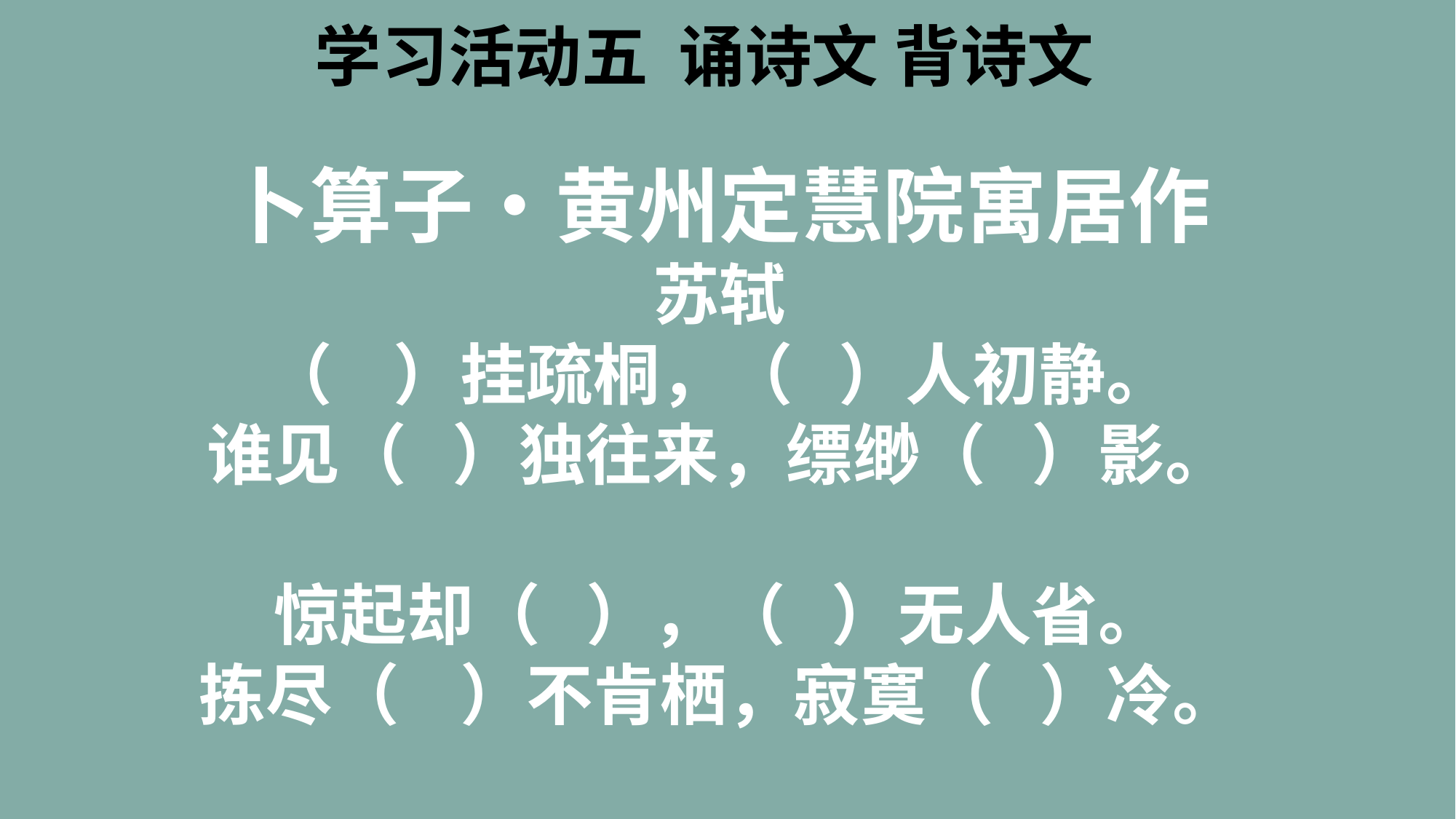

学习活动五  诵诗文 背诗文

卜算子•黄州定慧院寓居作
苏轼
（    ）挂疏桐，（   ）人初静。
谁见（   ）独往来，缥缈（   ）影。

惊起却（   ），（   ）无人省。
拣尽（    ）不肯栖，寂寞（   ）冷。